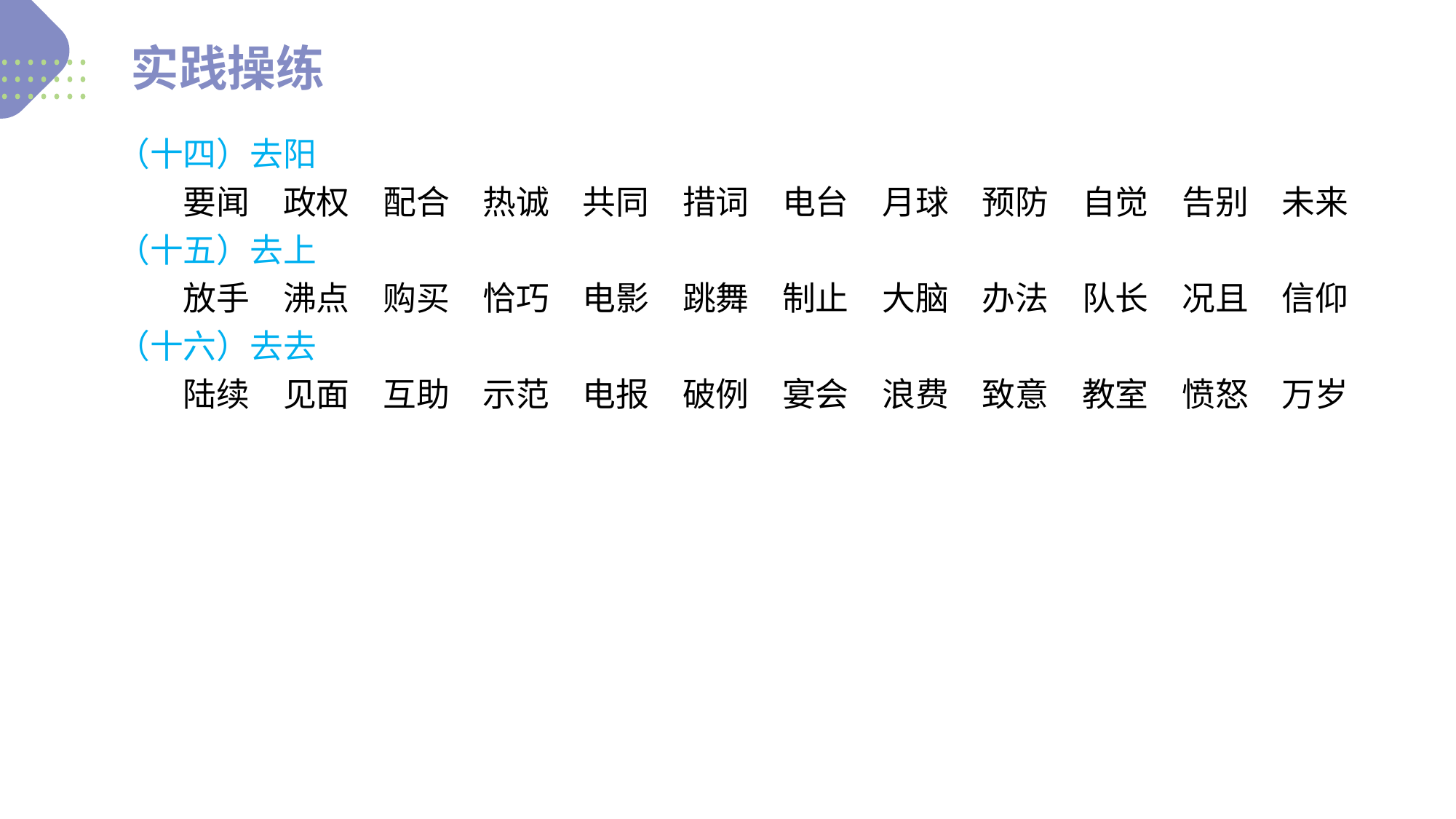

实践操练

（十四）去阳
　　要闻　政权　配合　热诚　共同　措词　电台　月球　预防　自觉　告别　未来
（十五）去上
　　放手　沸点　购买　恰巧　电影　跳舞　制止　大脑　办法　队长　况且　信仰
（十六）去去
　　陆续　见面　互助　示范　电报　破例　宴会　浪费　致意　教室　愤怒　万岁